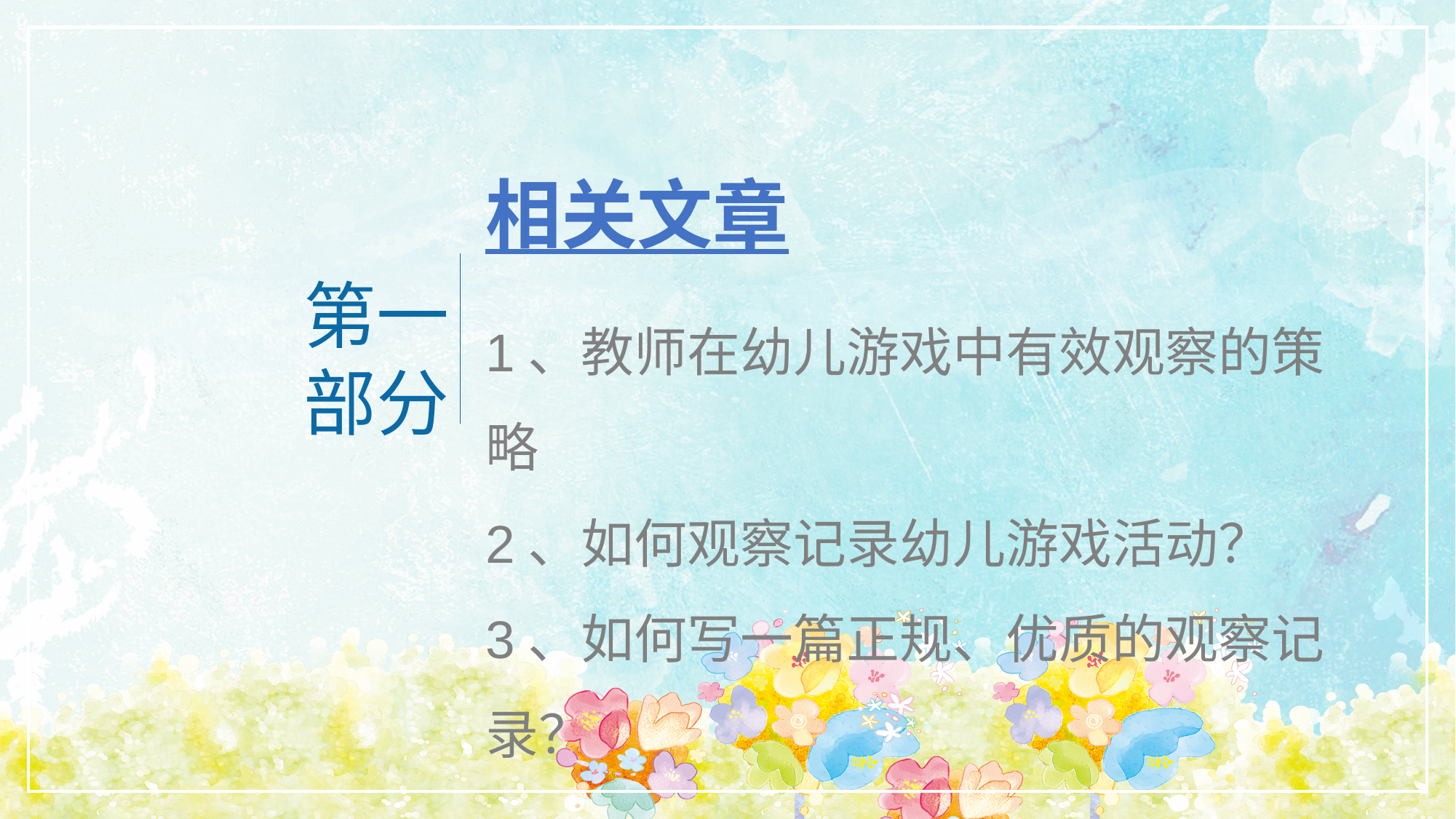

相关文章
第一部分
1、教师在幼儿游戏中有效观察的策略
2、如何观察记录幼儿游戏活动？
3、如何写一篇正规、优质的观察记录？